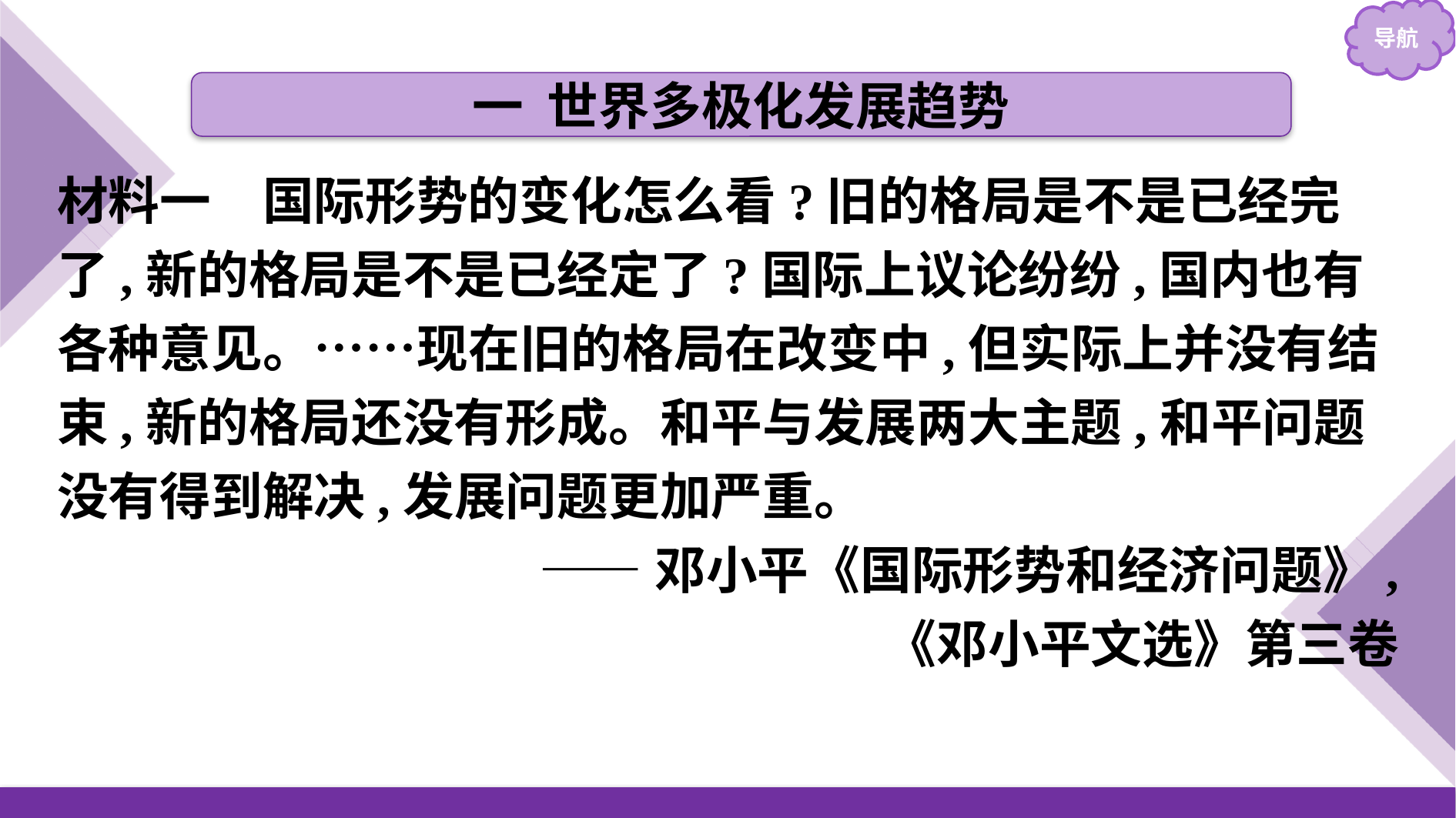

一  世界多极化发展趋势
材料一　国际形势的变化怎么看?旧的格局是不是已经完了,新的格局是不是已经定了?国际上议论纷纷,国内也有各种意见。……现在旧的格局在改变中,但实际上并没有结束,新的格局还没有形成。和平与发展两大主题,和平问题没有得到解决,发展问题更加严重。
——邓小平《国际形势和经济问题》,
《邓小平文选》第三卷